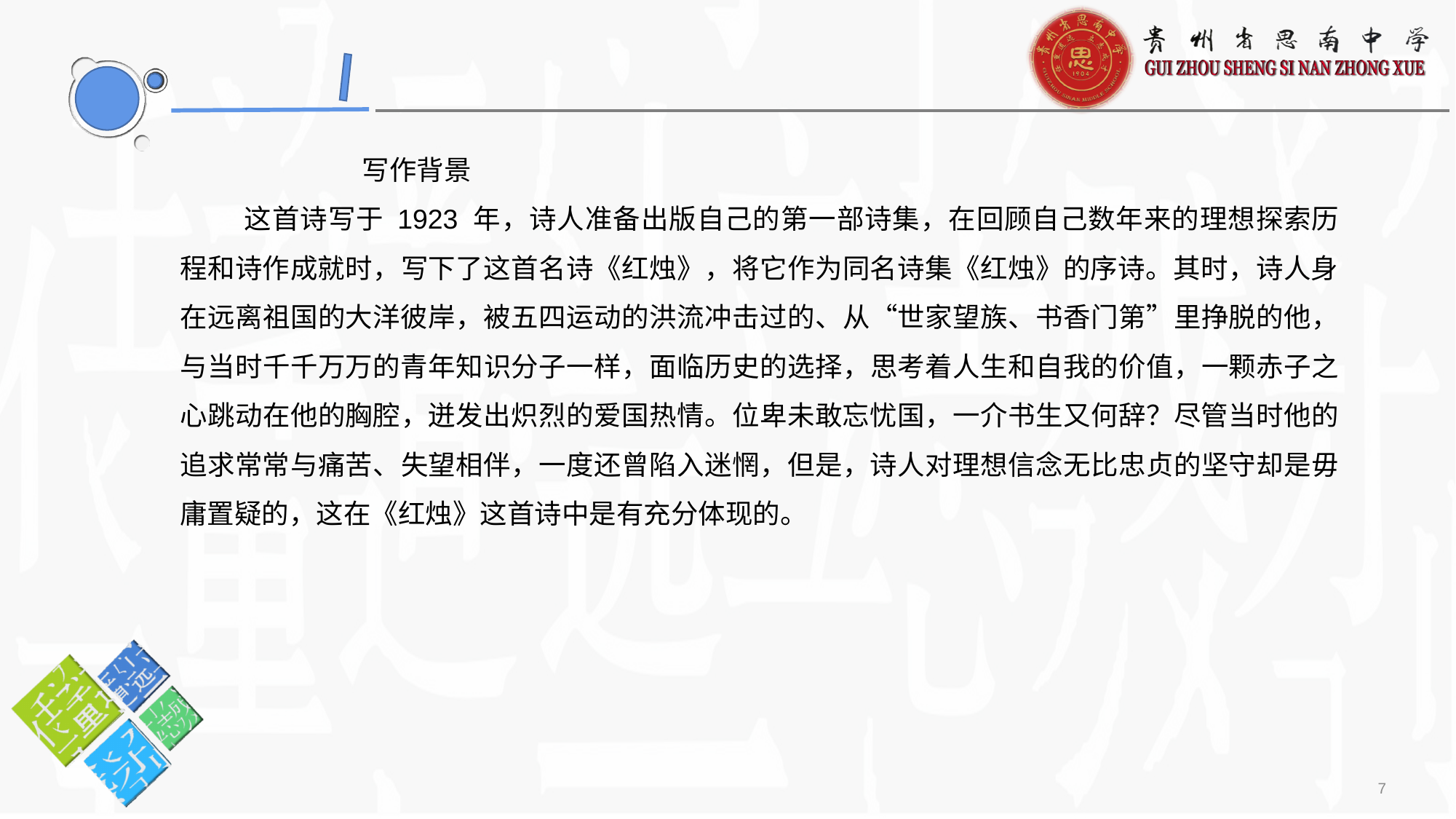

写作背景
这首诗写于 1923 年，诗人准备出版自己的第一部诗集，在回顾自己数年来的理想探索历程和诗作成就时，写下了这首名诗《红烛》，将它作为同名诗集《红烛》的序诗。其时，诗人身在远离祖国的大洋彼岸，被五四运动的洪流冲击过的、从“世家望族、书香门第”里挣脱的他，与当时千千万万的青年知识分子一样，面临历史的选择，思考着人生和自我的价值，一颗赤子之心跳动在他的胸腔，迸发出炽烈的爱国热情。位卑未敢忘忧国，一介书生又何辞？尽管当时他的追求常常与痛苦、失望相伴，一度还曾陷入迷惘，但是，诗人对理想信念无比忠贞的坚守却是毋庸置疑的，这在《红烛》这首诗中是有充分体现的。